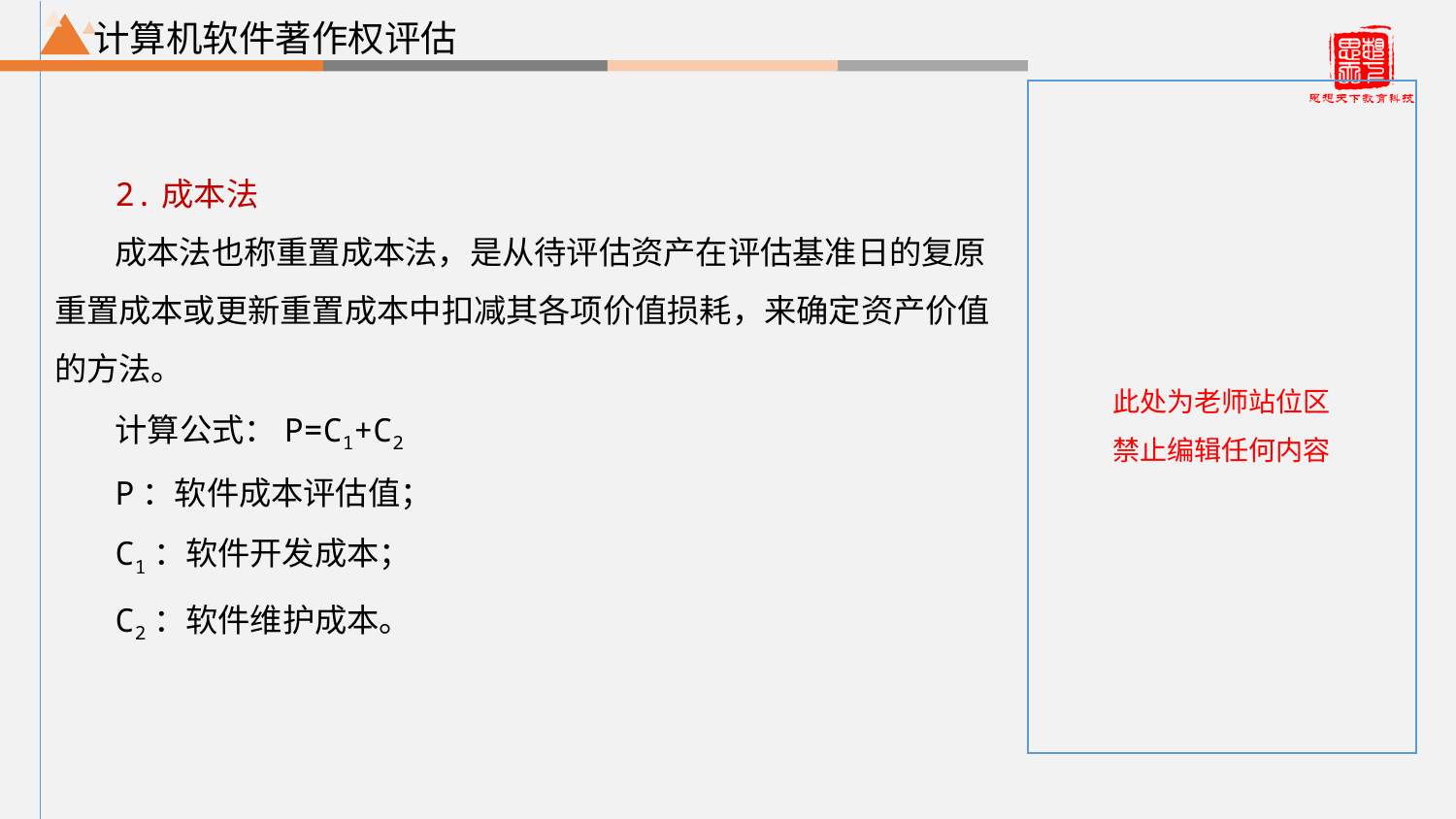

计算机软件著作权评估
2.成本法
成本法也称重置成本法，是从待评估资产在评估基准日的复原重置成本或更新重置成本中扣减其各项价值损耗，来确定资产价值的方法。
计算公式：P=C1+C2
P：软件成本评估值；
C1：软件开发成本；
C2：软件维护成本。
32